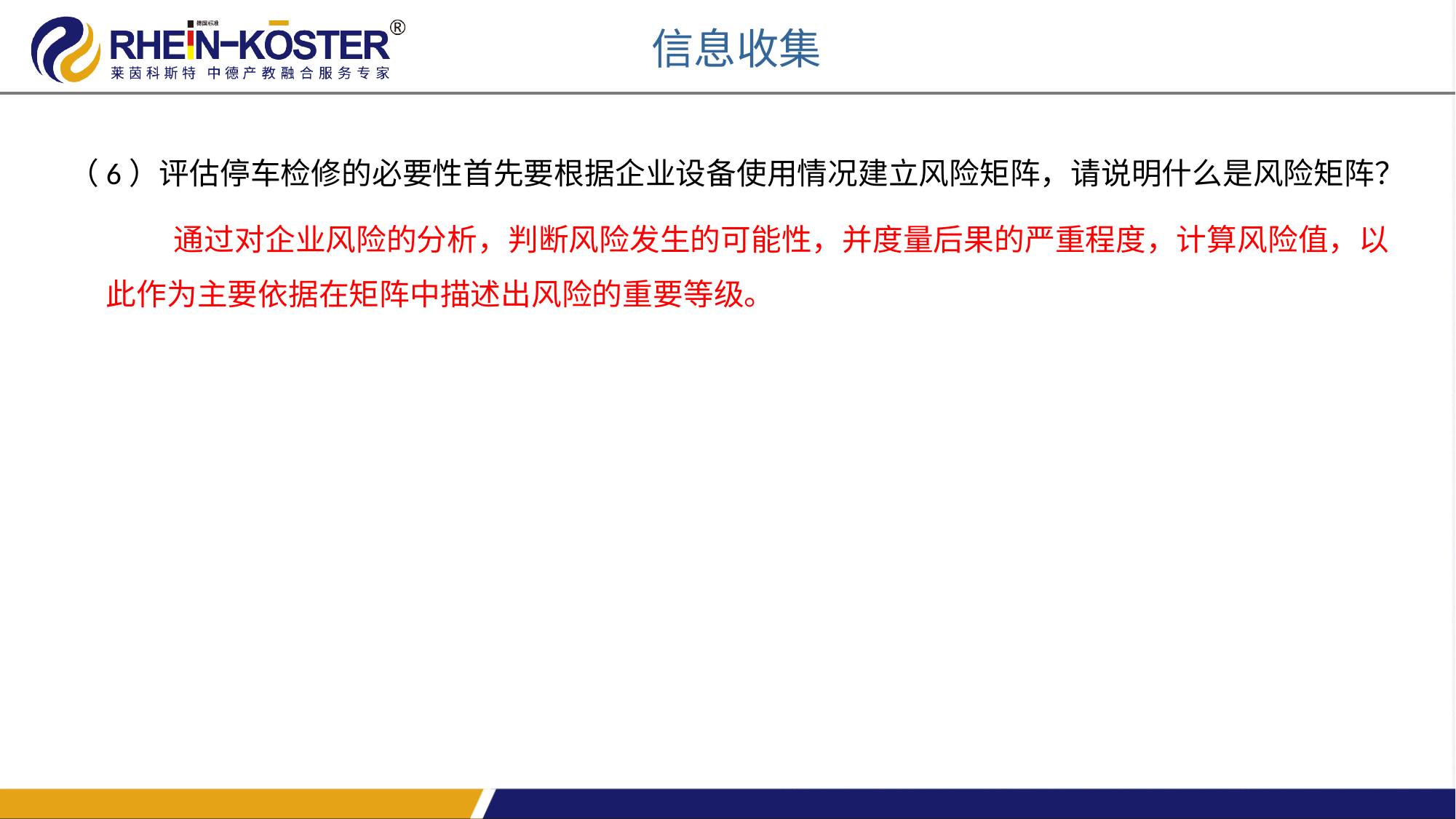

信息收集
（6）评估停车检修的必要性首先要根据企业设备使用情况建立风险矩阵，请说明什么是风险矩阵？
         通过对企业风险的分析，判断风险发生的可能性，并度量后果的严重程度，计算风险值，以此作为主要依据在矩阵中描述出风险的重要等级。